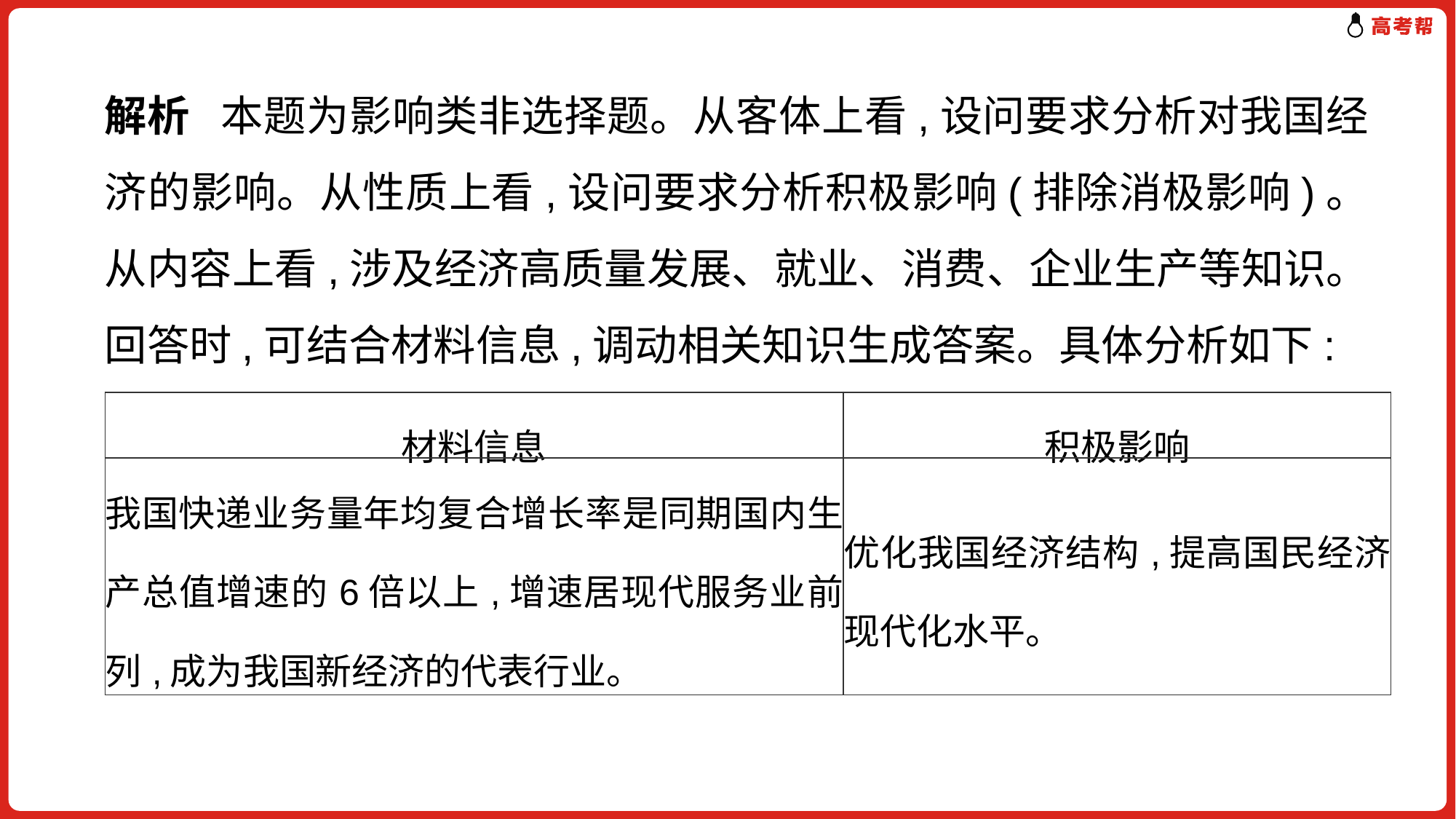

解析   本题为影响类非选择题。从客体上看,设问要求分析对我国经济的影响。从性质上看,设问要求分析积极影响(排除消极影响)。从内容上看,涉及经济高质量发展、就业、消费、企业生产等知识。回答时,可结合材料信息,调动相关知识生成答案。具体分析如下:
| 材料信息 | 积极影响 |
| --- | --- |
| 我国快递业务量年均复合增长率是同期国内生产总值增速的6倍以上,增速居现代服务业前列,成为我国新经济的代表行业。 | 优化我国经济结构,提高国民经济现代化水平。 |